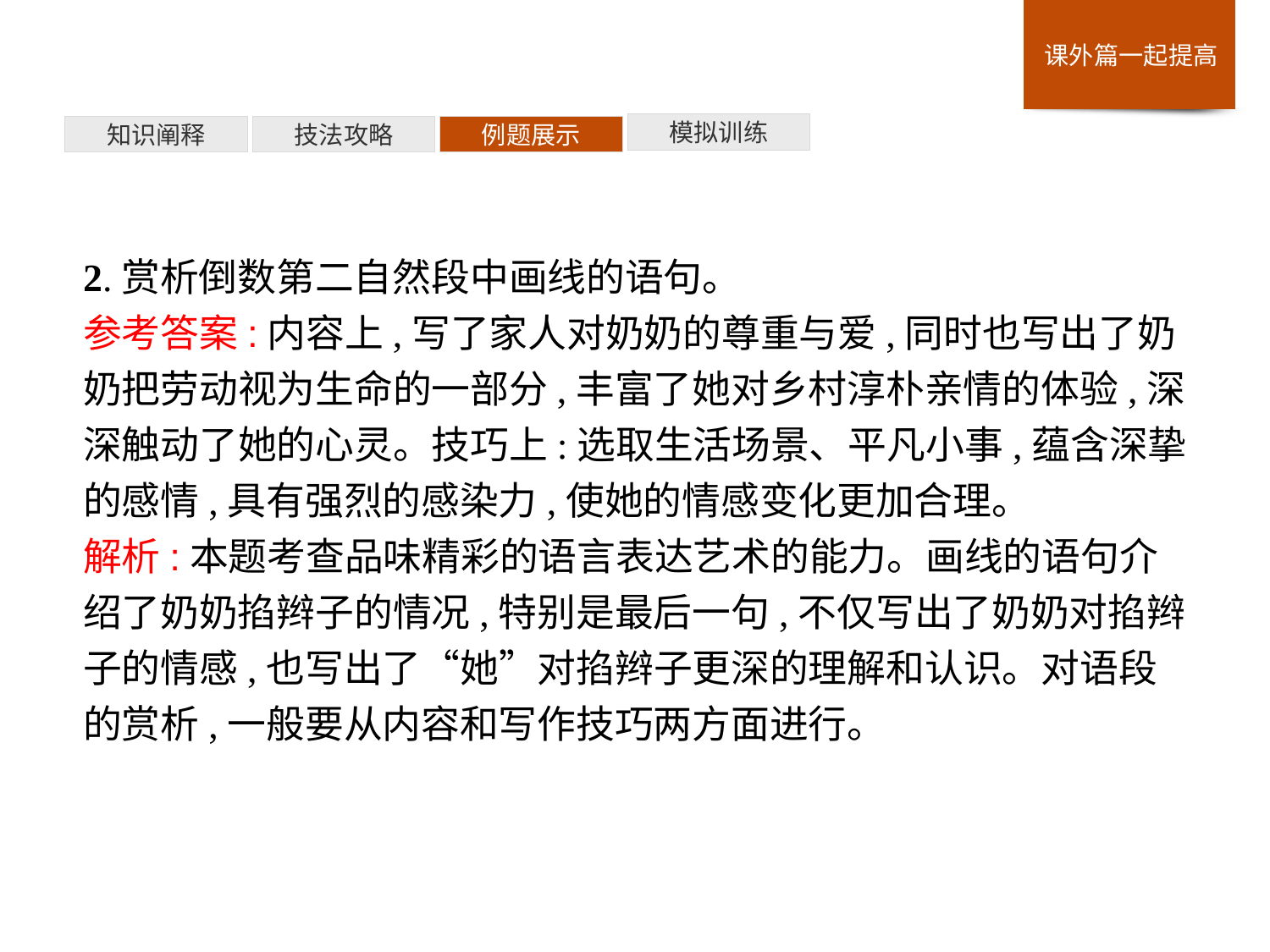

模拟训练
例题展示
技法攻略
知识阐释
2.赏析倒数第二自然段中画线的语句。
参考答案:内容上,写了家人对奶奶的尊重与爱,同时也写出了奶奶把劳动视为生命的一部分,丰富了她对乡村淳朴亲情的体验,深深触动了她的心灵。技巧上:选取生活场景、平凡小事,蕴含深挚的感情,具有强烈的感染力,使她的情感变化更加合理。
解析:本题考查品味精彩的语言表达艺术的能力。画线的语句介绍了奶奶掐辫子的情况,特别是最后一句,不仅写出了奶奶对掐辫子的情感,也写出了“她”对掐辫子更深的理解和认识。对语段的赏析,一般要从内容和写作技巧两方面进行。